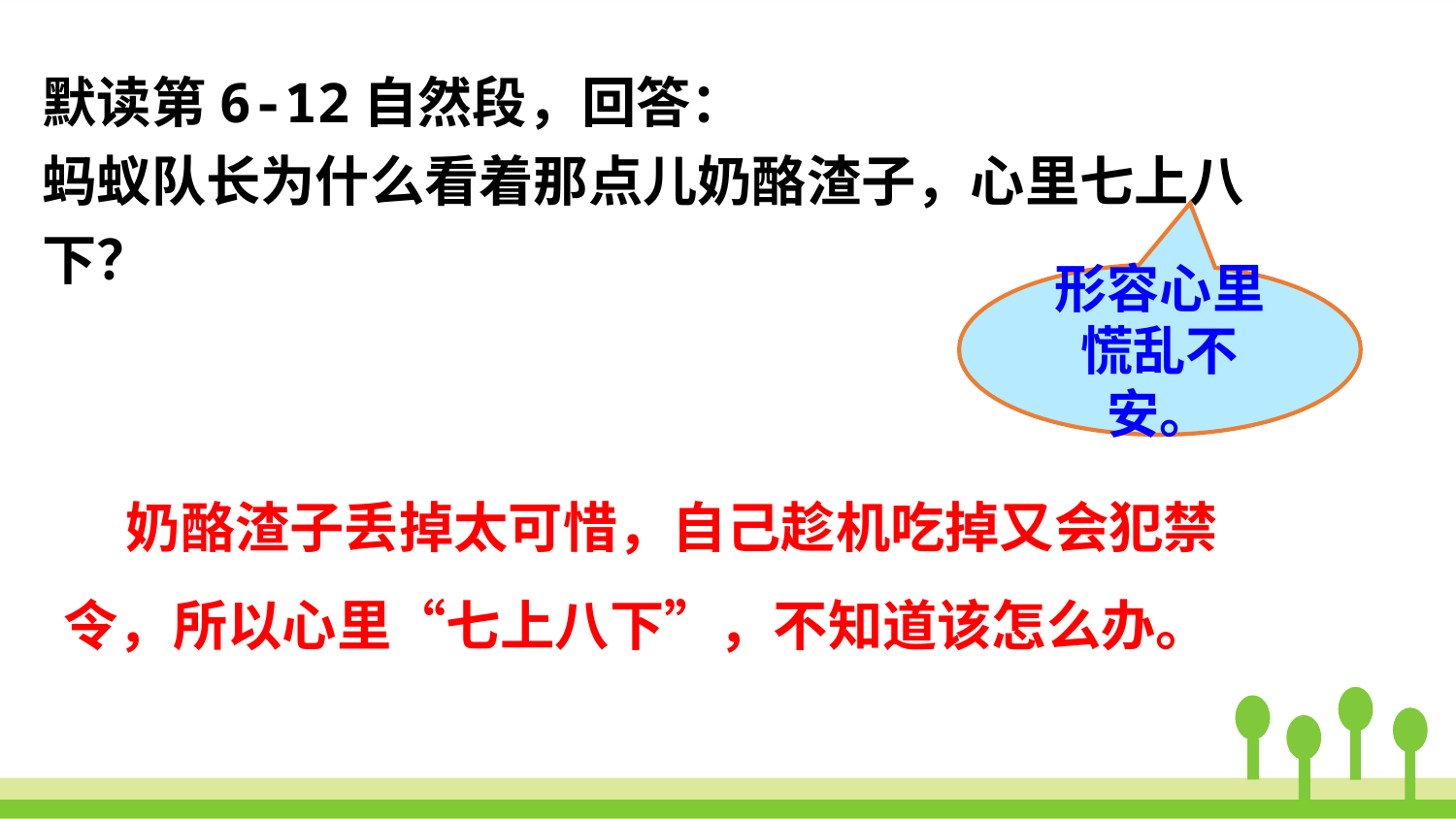

默读第6-12自然段，回答：
蚂蚁队长为什么看着那点儿奶酪渣子，心里七上八下？
形容心里慌乱不安。
    奶酪渣子丢掉太可惜，自己趁机吃掉又会犯禁令，所以心里“七上八下”，不知道该怎么办。